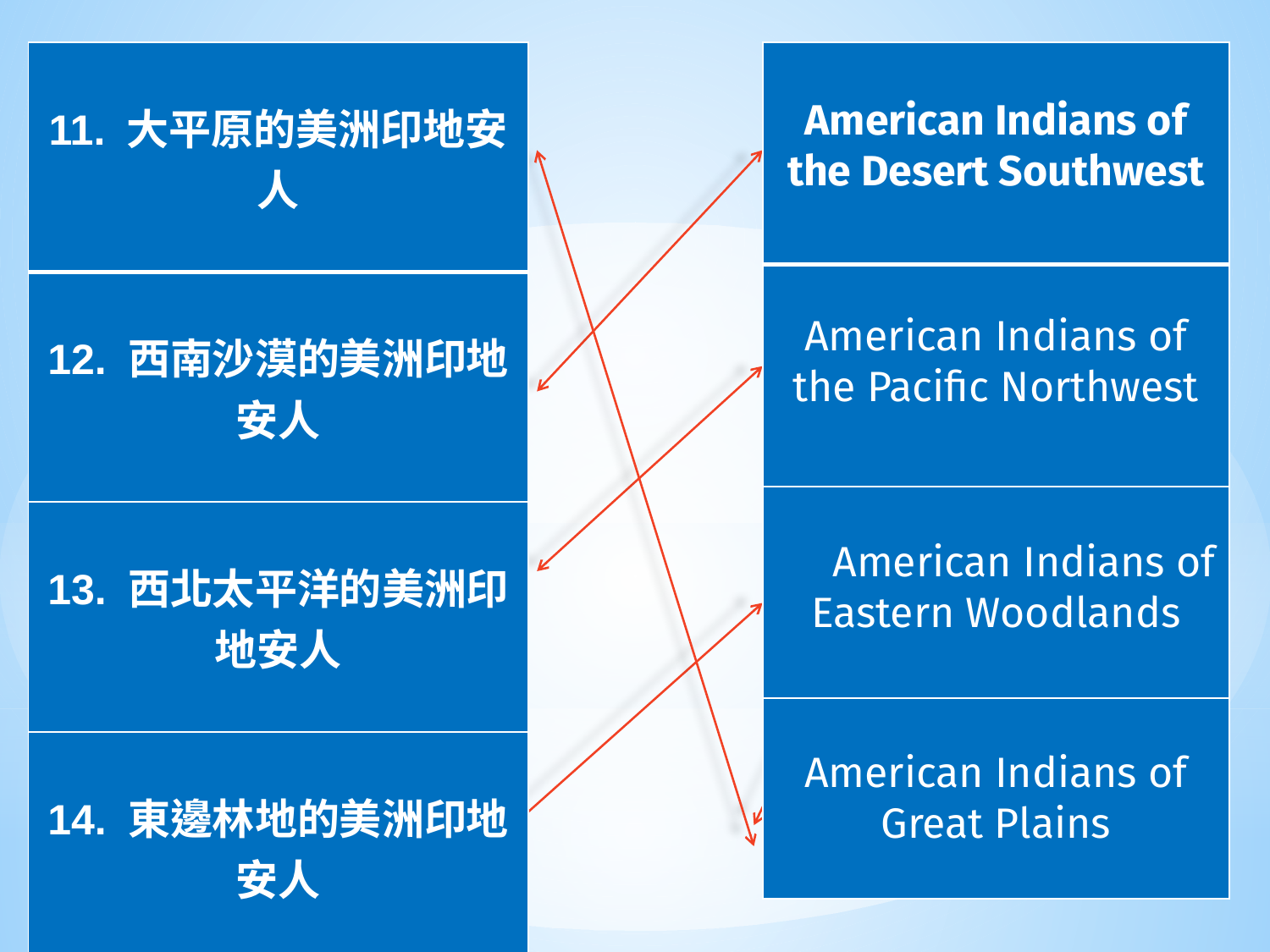

| 11. 大平原的美洲印地安人 |
| --- |
| 12. 西南沙漠的美洲印地安人 |
| 13. 西北太平洋的美洲印地安人 |
| 14. 東邊林地的美洲印地安人 |
| American Indians of the Desert Southwest |
| --- |
| American Indians of the Pacific Northwest |
| American Indians of Eastern Woodlands |
| American Indians of Great Plains |